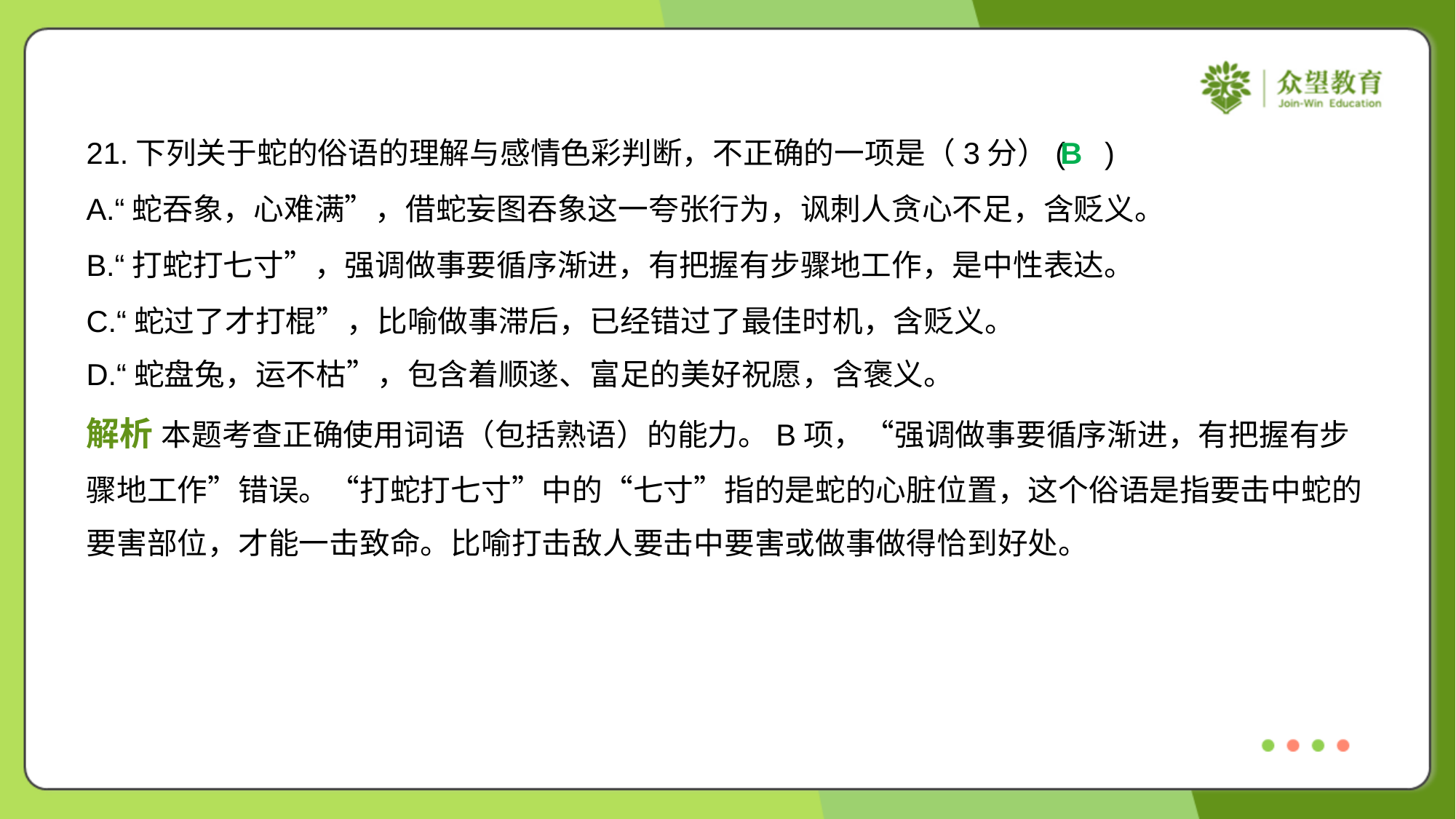

21.下列关于蛇的俗语的理解与感情色彩判断，不正确的一项是（3分）(     )
B
A.“蛇吞象，心难满”，借蛇妄图吞象这一夸张行为，讽刺人贪心不足，含贬义。
B.“打蛇打七寸”，强调做事要循序渐进，有把握有步骤地工作，是中性表达。
C.“蛇过了才打棍”，比喻做事滞后，已经错过了最佳时机，含贬义。
D.“蛇盘兔，运不枯”，包含着顺遂、富足的美好祝愿，含褒义。
解析 本题考查正确使用词语（包括熟语）的能力。B项，“强调做事要循序渐进，有把握有步
骤地工作”错误。“打蛇打七寸”中的“七寸”指的是蛇的心脏位置，这个俗语是指要击中蛇的
要害部位，才能一击致命。比喻打击敌人要击中要害或做事做得恰到好处。